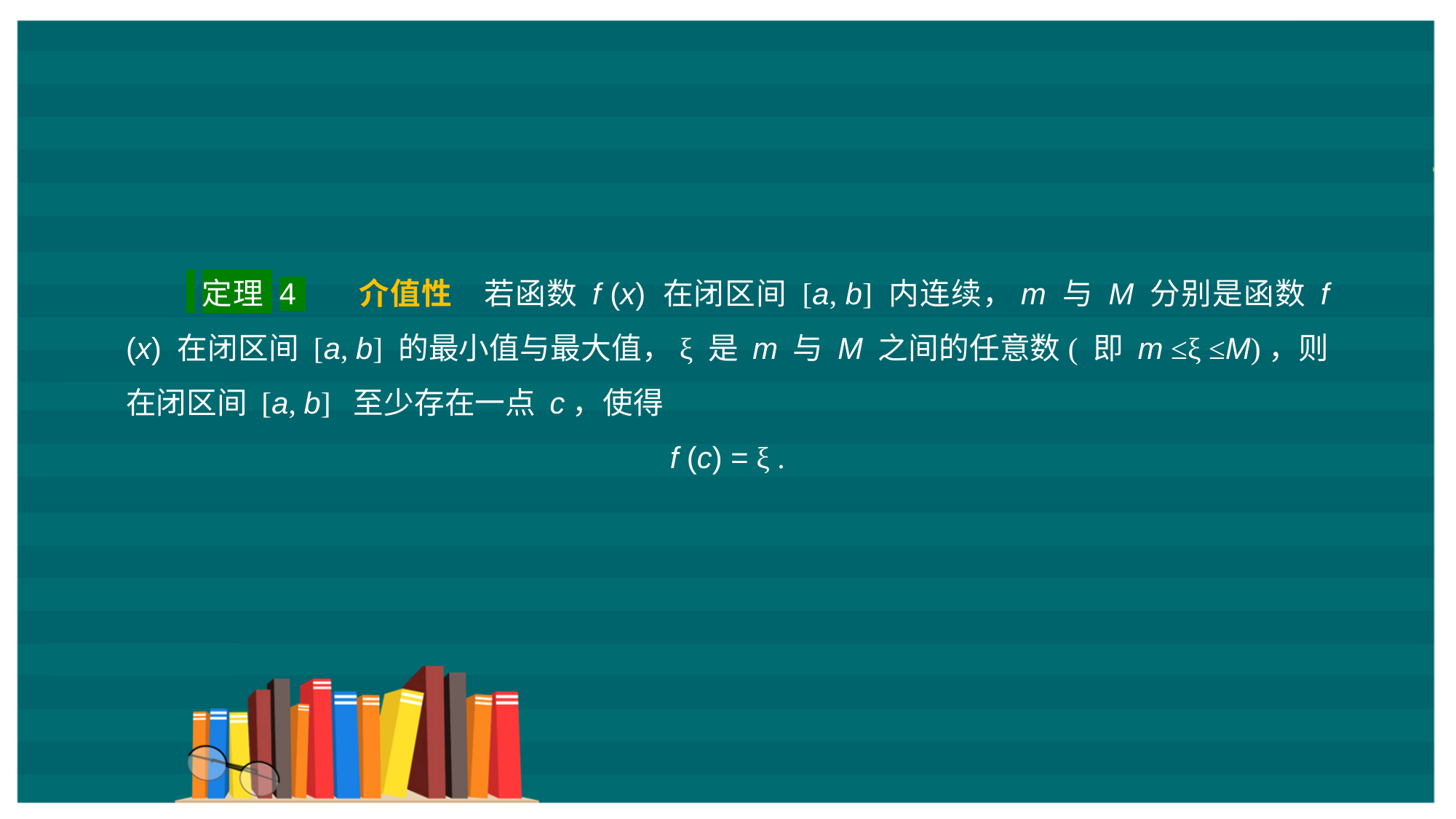

定理 4      介值性　若函数 f (x) 在闭区间 [a, b] 内连续，m 与 M 分别是函数 f (x) 在闭区间 [a, b] 的最小值与最大值，ξ 是 m 与 M 之间的任意数( 即 m ≤ξ ≤M)，则在闭区间 [a, b]  至少存在一点 c，使得
f (c) = ξ .